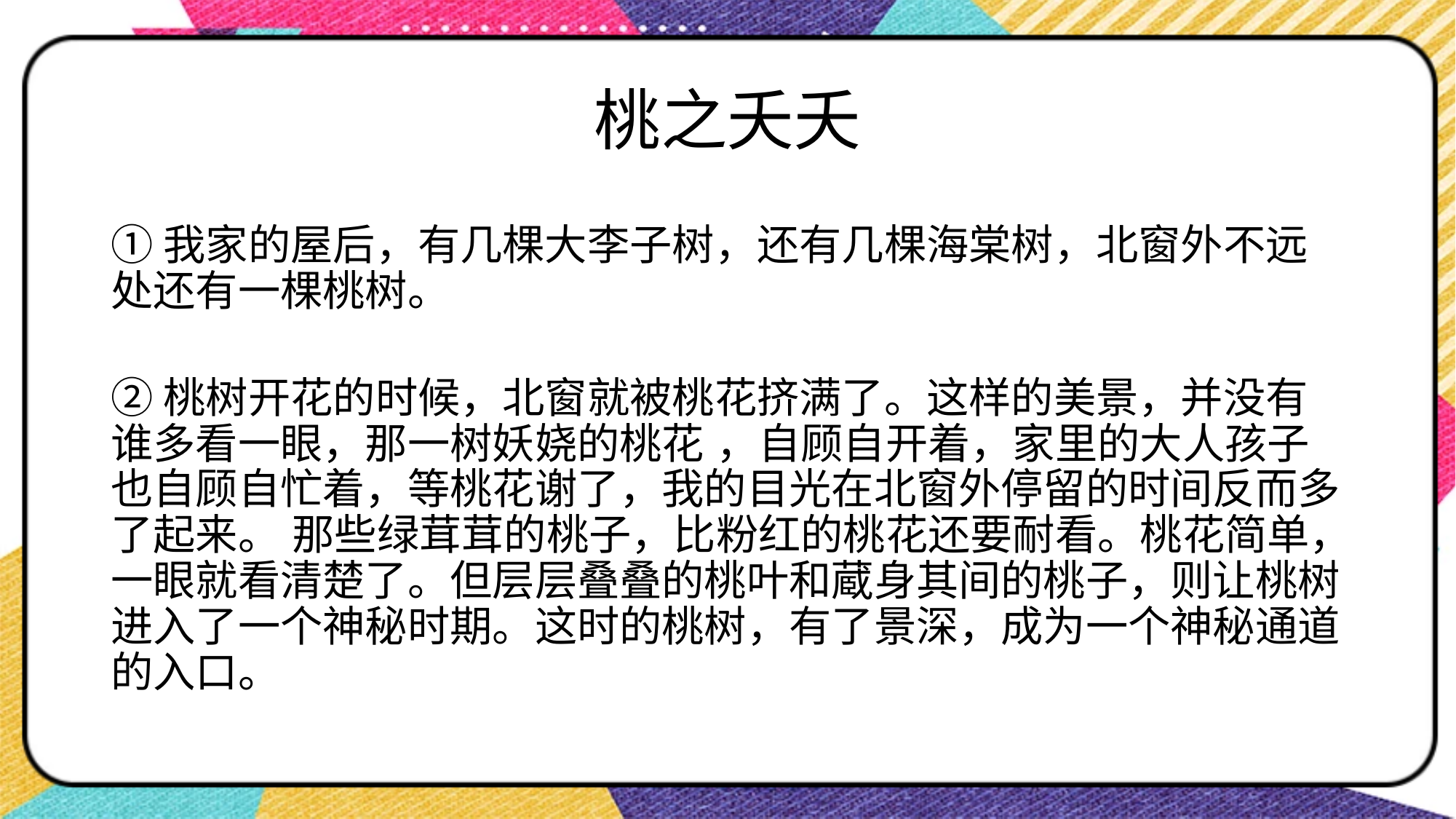

# 桃之夭夭
①我家的屋后，有几棵大李子树，还有几棵海棠树，北窗外不远处还有一棵桃树。
②桃树开花的时候，北窗就被桃花挤满了。这样的美景，并没有谁多看一眼，那一树妖娆的桃花 ，自顾自开着，家里的大人孩子也自顾自忙着，等桃花谢了，我的目光在北窗外停留的时间反而多了起来。 那些绿茸茸的桃子，比粉红的桃花还要耐看。桃花简单，一眼就看清楚了。但层层叠叠的桃叶和蔵身其间的桃子，则让桃树进入了一个神秘时期。这时的桃树，有了景深，成为一个神秘通道的入口。